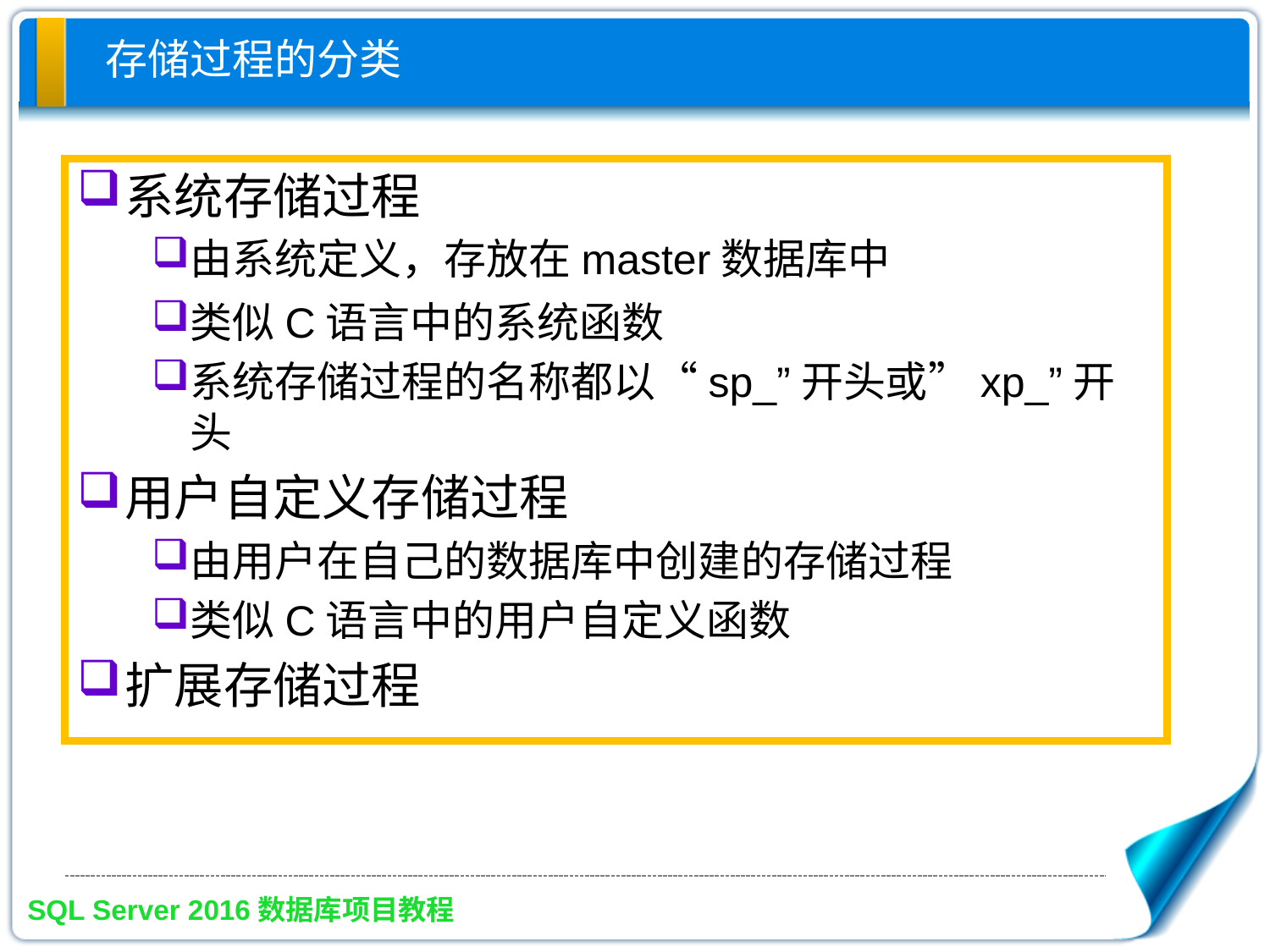

存储过程的分类
系统存储过程
由系统定义，存放在master数据库中
类似C语言中的系统函数
系统存储过程的名称都以“sp_”开头或”xp_”开头
用户自定义存储过程
由用户在自己的数据库中创建的存储过程
类似C语言中的用户自定义函数
扩展存储过程